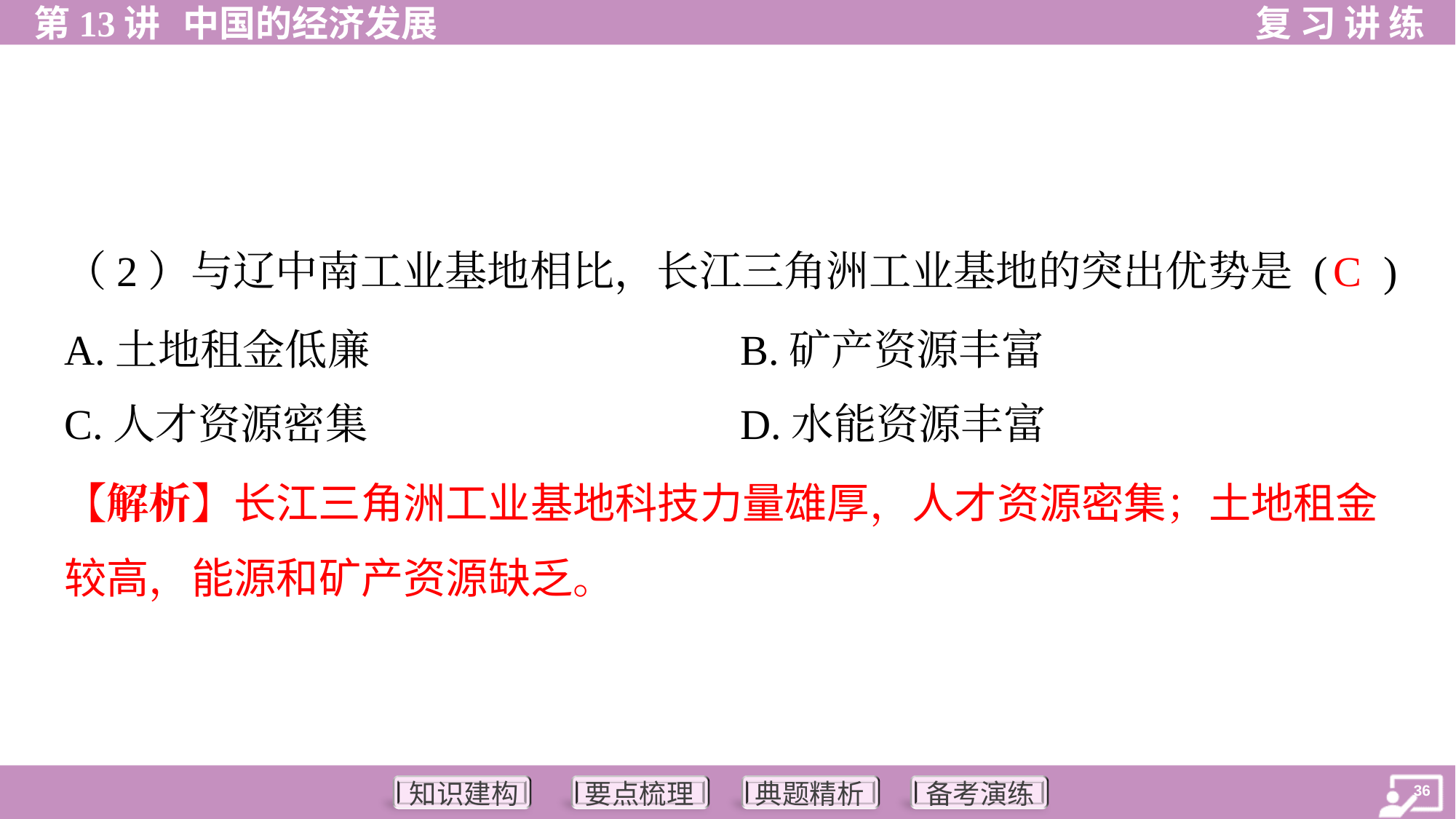

C
（2）与辽中南工业基地相比，长江三角洲工业基地的突出优势是 (     )
A.土地租金低廉	B.矿产资源丰富
C.人才资源密集	D.水能资源丰富
【解析】长江三角洲工业基地科技力量雄厚，人才资源密集；土地租金
较高，能源和矿产资源缺乏。